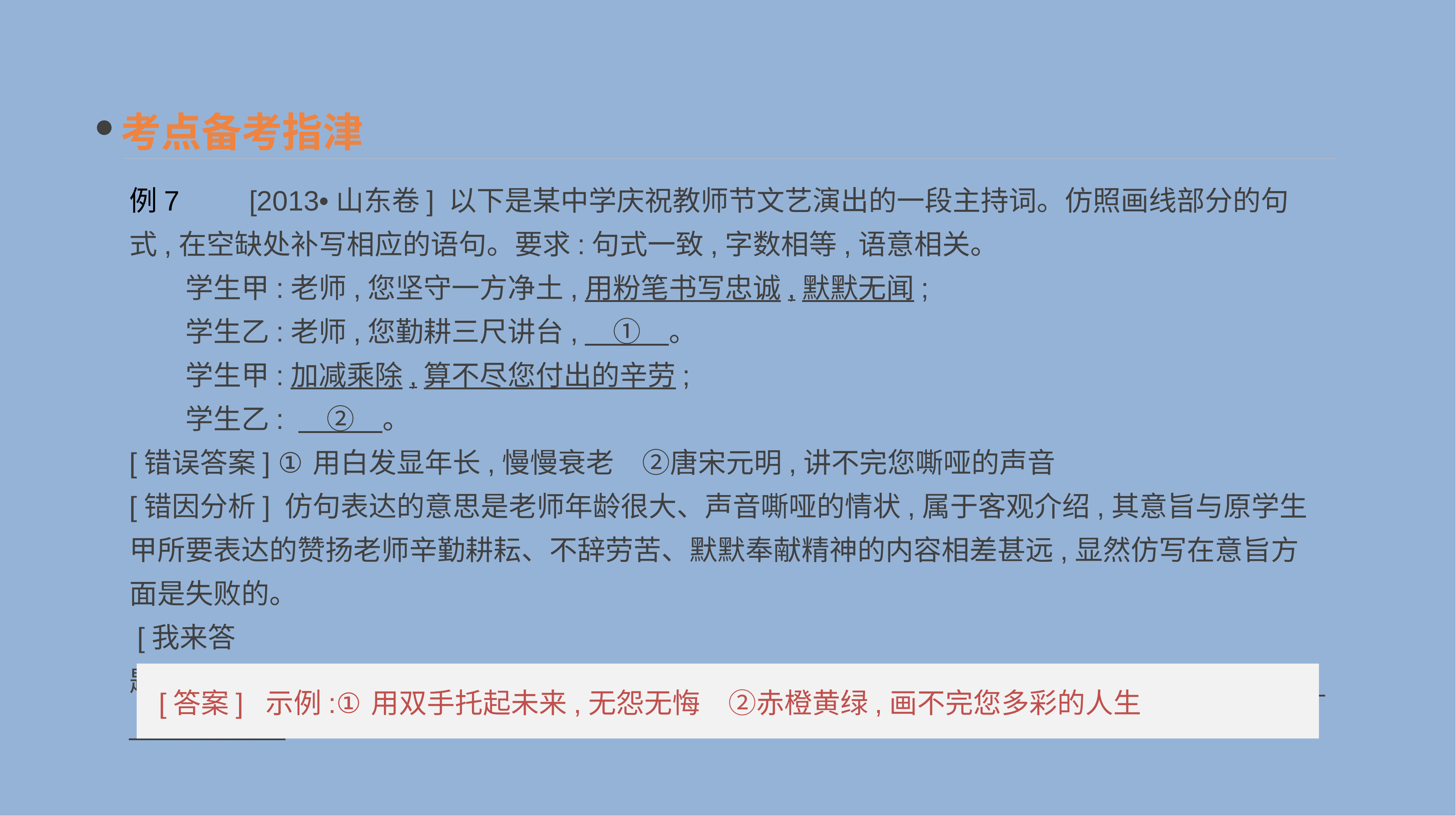

考点备考指津

例7　　[2013•山东卷] 以下是某中学庆祝教师节文艺演出的一段主持词。仿照画线部分的句式,在空缺处补写相应的语句。要求:句式一致,字数相等,语意相关。
　　学生甲:老师,您坚守一方净土,用粉笔书写忠诚,默默无闻;
　　学生乙:老师,您勤耕三尺讲台,　①　。
　　学生甲:加减乘除,算不尽您付出的辛劳;
　　学生乙: 　②　。
[错误答案] ①用白发显年长,慢慢衰老　②唐宋元明,讲不完您嘶哑的声音
[错因分析] 仿句表达的意思是老师年龄很大、声音嘶哑的情状,属于客观介绍,其意旨与原学生甲所要表达的赞扬老师辛勤耕耘、不辞劳苦、默默奉献精神的内容相差甚远,显然仿写在意旨方面是失败的。
 [我来答题]____________________________________________________________________________________

 [答案]  示例:①用双手托起未来,无怨无悔　②赤橙黄绿,画不完您多彩的人生